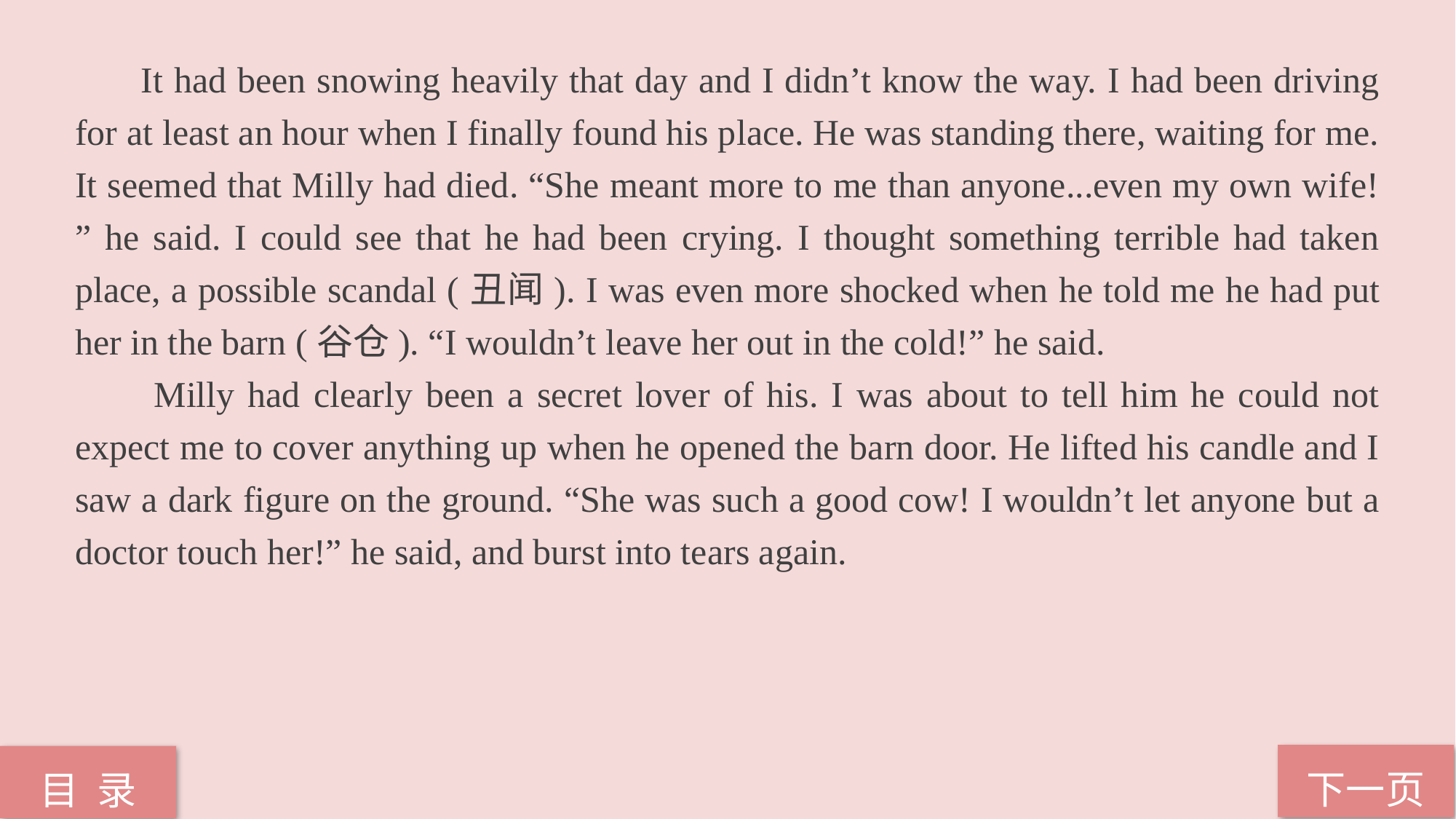

It had been snowing heavily that day and I didn’t know the way. I had been driving for at least an hour when I finally found his place. He was standing there, waiting for me. It seemed that Milly had died. “She meant more to me than anyone...even my own wife! ” he said. I could see that he had been crying. I thought something terrible had taken place, a possible scandal (丑闻). I was even more shocked when he told me he had put her in the barn (谷仓). “I wouldn’t leave her out in the cold!” he said.
      Milly had clearly been a secret lover of his. I was about to tell him he could not expect me to cover anything up when he opened the barn door. He lifted his candle and I saw a dark figure on the ground. “She was such a good cow! I wouldn’t let anyone but a doctor touch her!” he said, and burst into tears again.